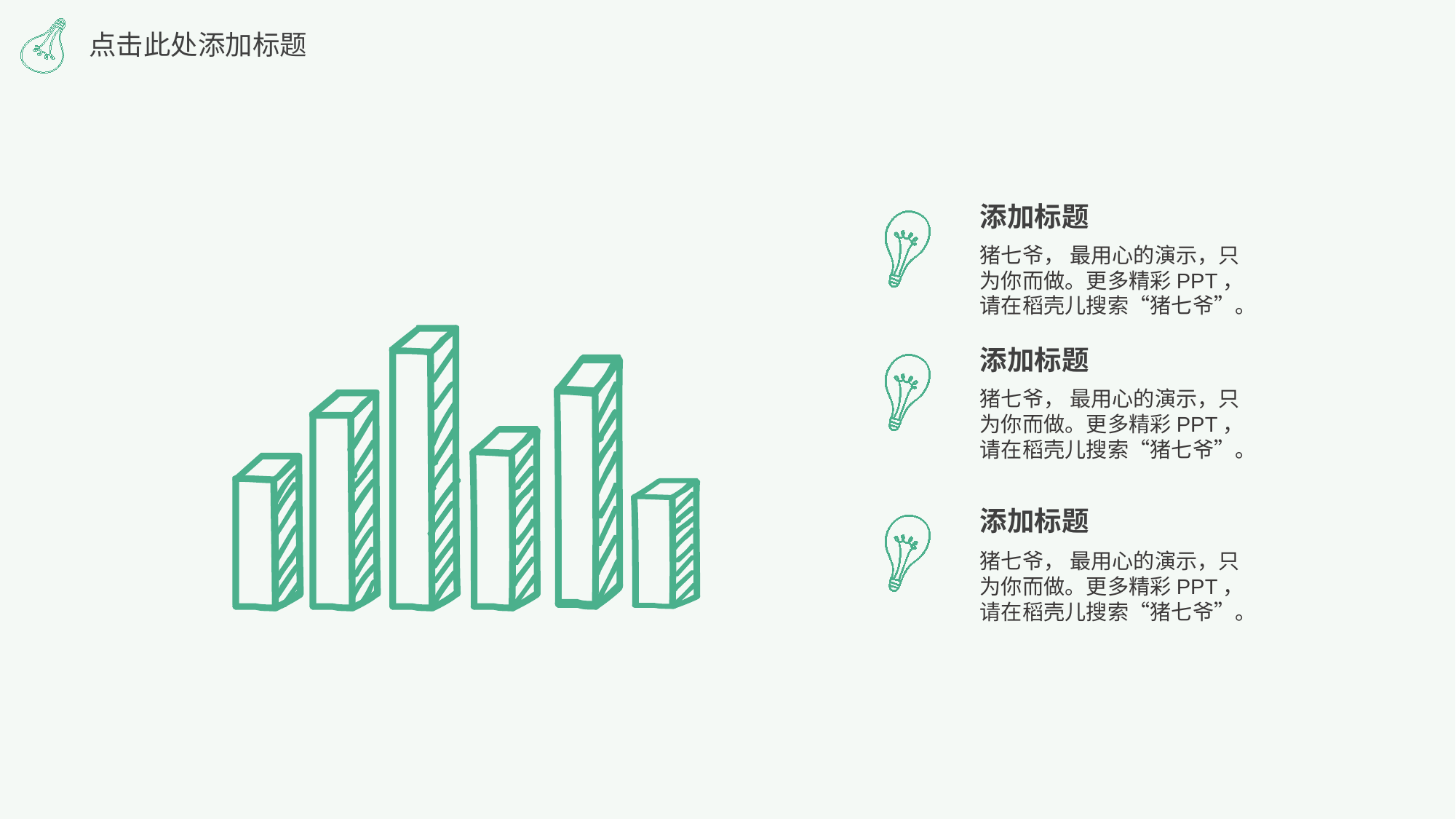

点击此处添加标题
添加标题

猪七爷， 最用心的演示，只为你而做。更多精彩PPT，请在稻壳儿搜索“猪七爷”。

添加标题

猪七爷， 最用心的演示，只为你而做。更多精彩PPT，请在稻壳儿搜索“猪七爷”。
添加标题

猪七爷， 最用心的演示，只为你而做。更多精彩PPT，请在稻壳儿搜索“猪七爷”。